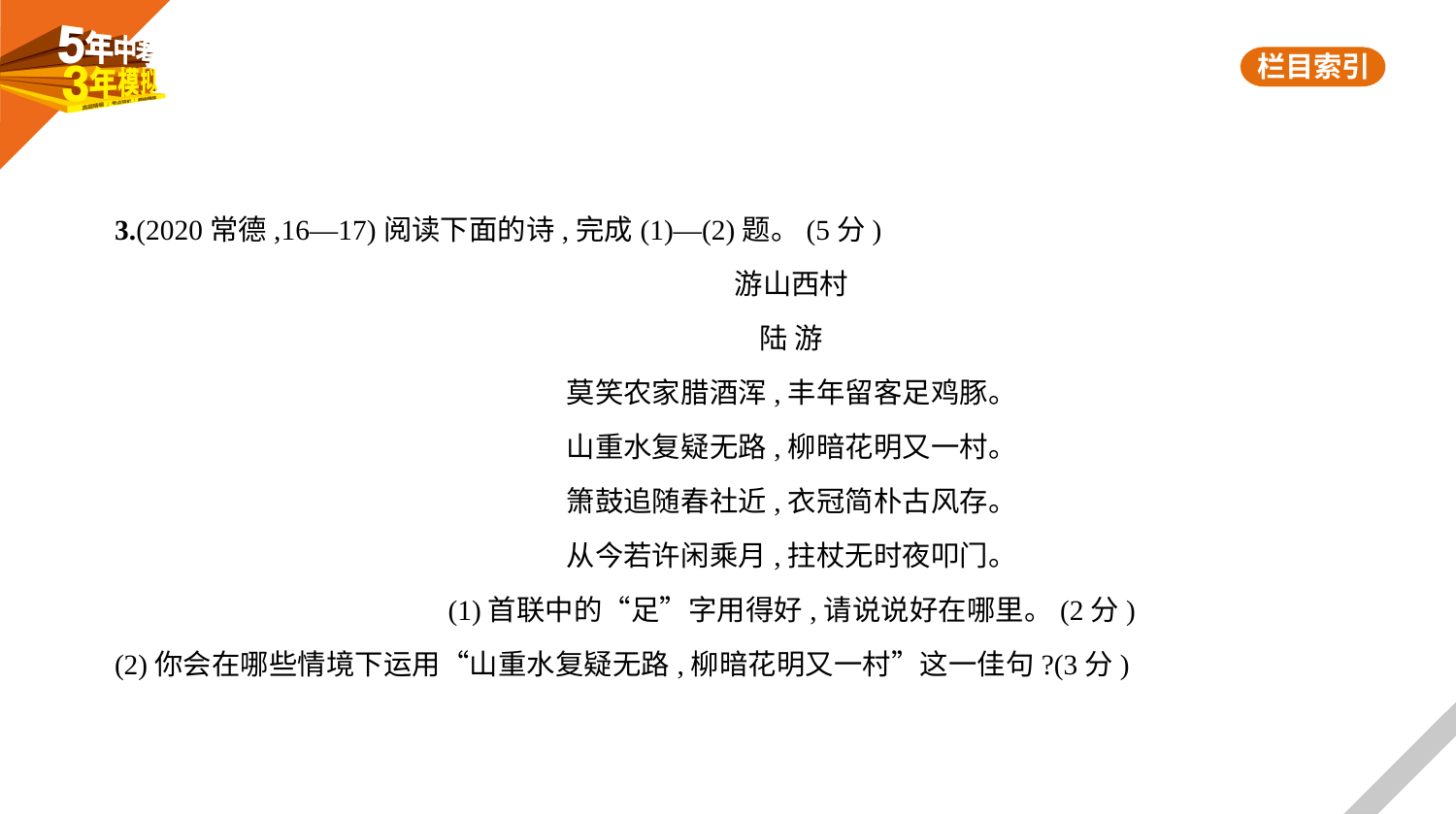

3.(2020常德,16—17)阅读下面的诗,完成(1)—(2)题。(5分)
游山西村
陆 游
莫笑农家腊酒浑,丰年留客足鸡豚。
山重水复疑无路,柳暗花明又一村。
箫鼓追随春社近,衣冠简朴古风存。
从今若许闲乘月,拄杖无时夜叩门。
(1)首联中的“足”字用得好,请说说好在哪里。(2分)
(2)你会在哪些情境下运用“山重水复疑无路,柳暗花明又一村”这一佳句?(3分)